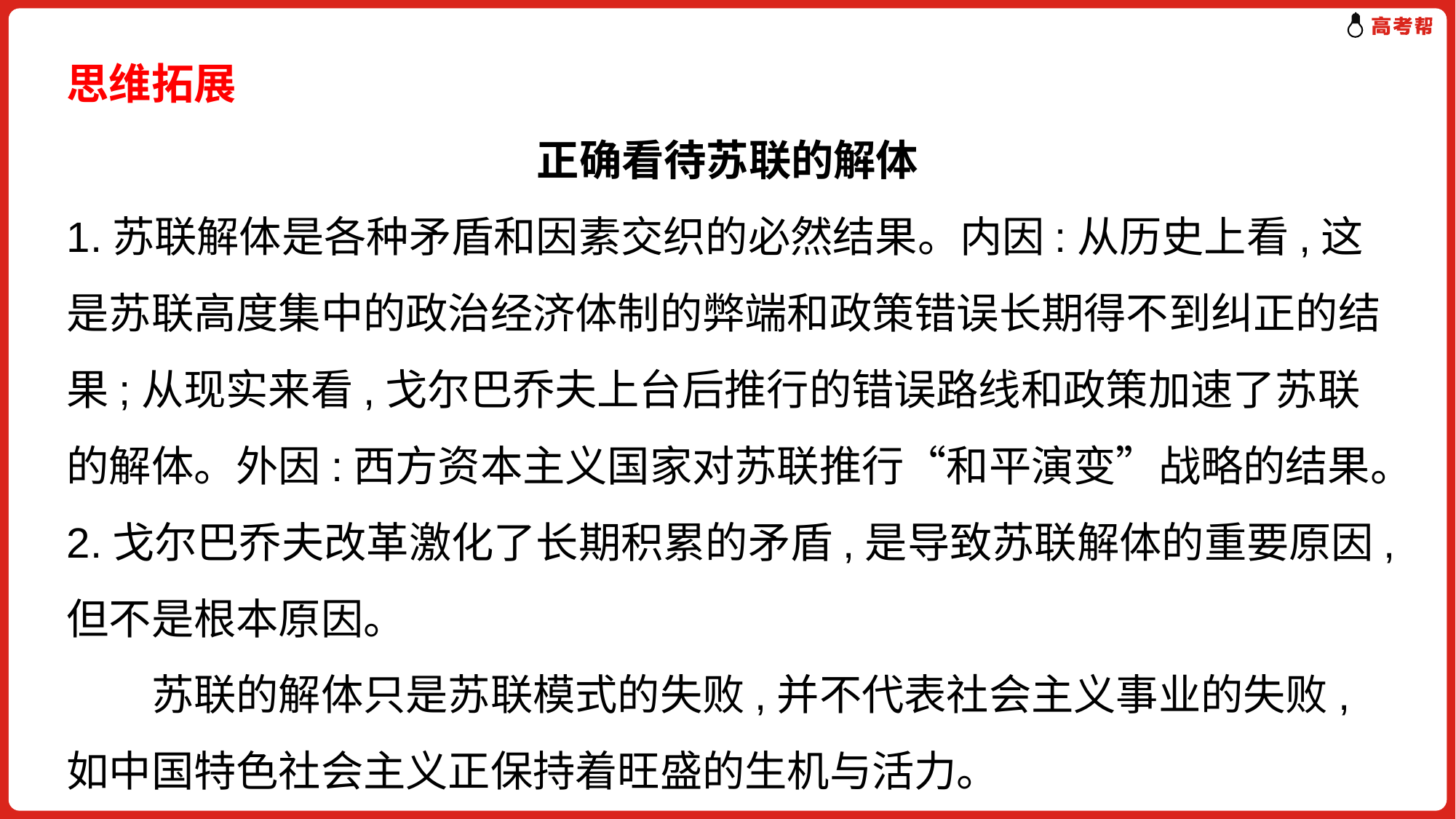

思维拓展
正确看待苏联的解体
1.苏联解体是各种矛盾和因素交织的必然结果。内因:从历史上看,这是苏联高度集中的政治经济体制的弊端和政策错误长期得不到纠正的结果;从现实来看,戈尔巴乔夫上台后推行的错误路线和政策加速了苏联的解体。外因:西方资本主义国家对苏联推行“和平演变”战略的结果。
2.戈尔巴乔夫改革激化了长期积累的矛盾,是导致苏联解体的重要原因,但不是根本原因。
　　苏联的解体只是苏联模式的失败,并不代表社会主义事业的失败,如中国特色社会主义正保持着旺盛的生机与活力。